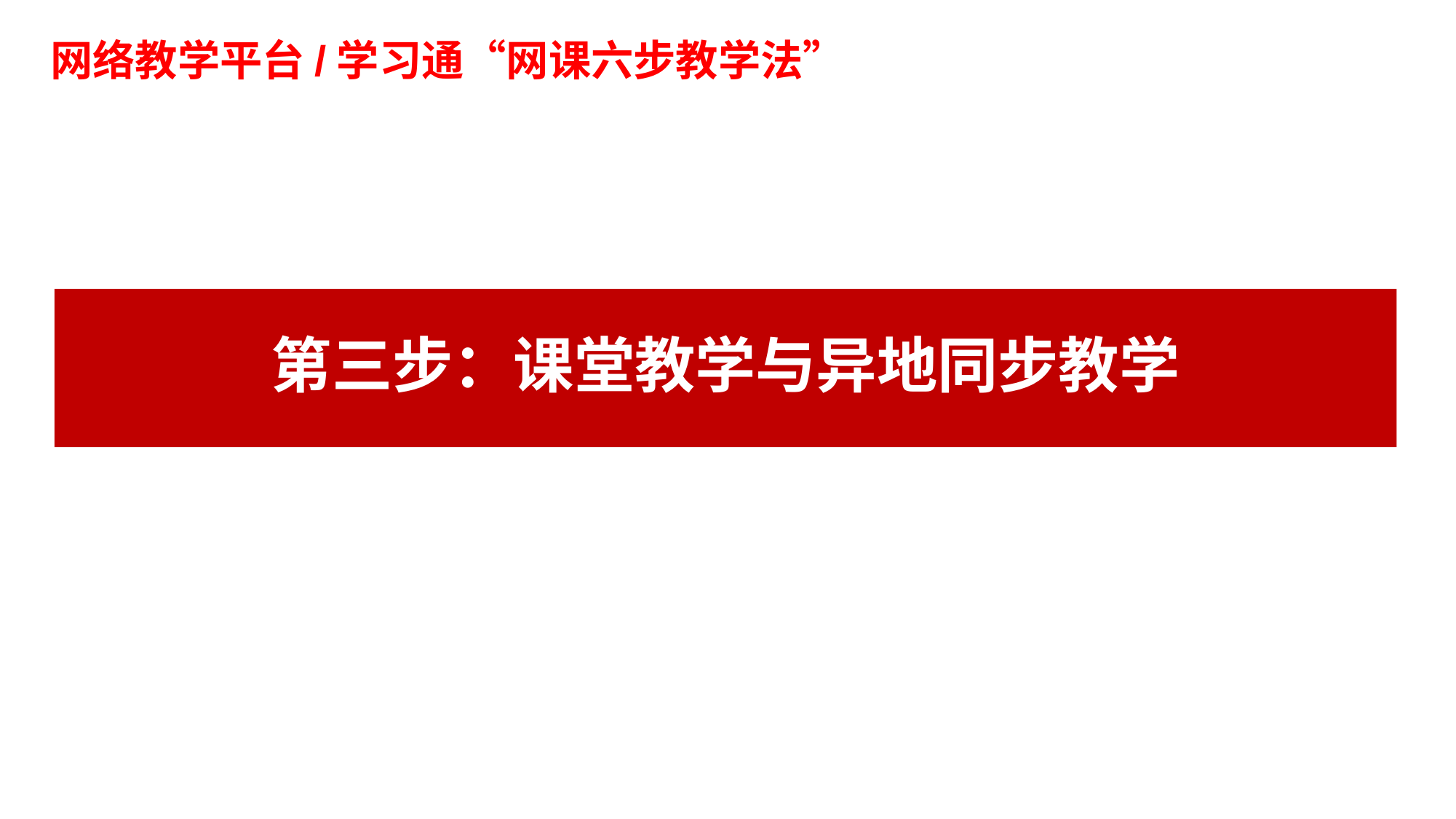

网络教学平台/学习通“网课六步教学法”
第三步：课堂教学与异地同步教学
第二步：